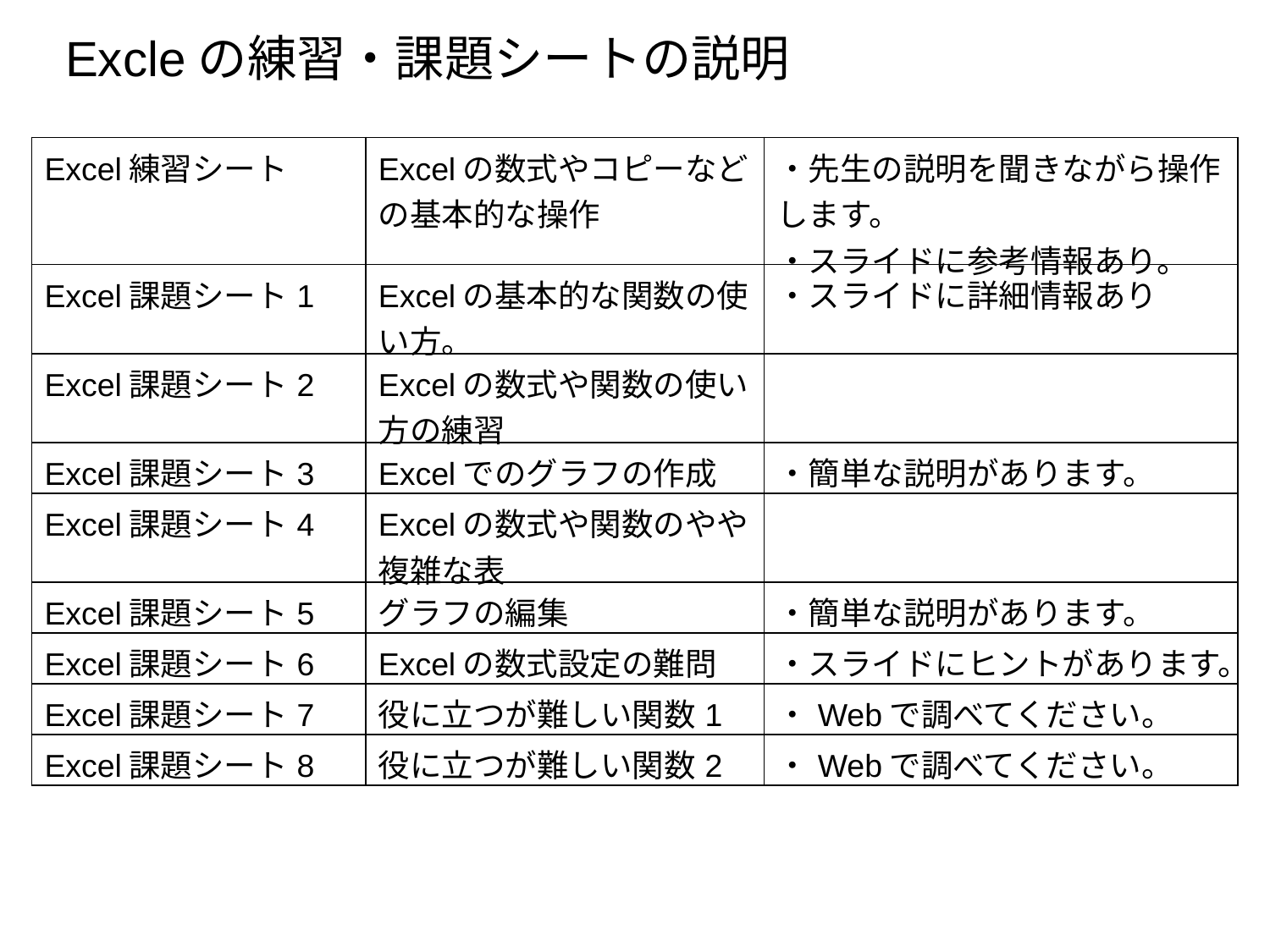

Excleの練習・課題シートの説明
| Excel練習シート | Excelの数式やコピーなどの基本的な操作 | ・先生の説明を聞きながら操作します。 ・スライドに参考情報あり。 |
| --- | --- | --- |
| Excel課題シート1 | Excelの基本的な関数の使い方。 | ・スライドに詳細情報あり |
| Excel課題シート2 | Excelの数式や関数の使い方の練習 |  |
| Excel課題シート3 | Excelでのグラフの作成 | ・簡単な説明があります。 |
| Excel課題シート4 | Excelの数式や関数のやや複雑な表 |  |
| Excel課題シート5 | グラフの編集 | ・簡単な説明があります。 |
| Excel課題シート6 | Excelの数式設定の難問 | ・スライドにヒントがあります。 |
| Excel課題シート7 | 役に立つが難しい関数1 | ・Webで調べてください。 |
| Excel課題シート8 | 役に立つが難しい関数2 | ・Webで調べてください。 |